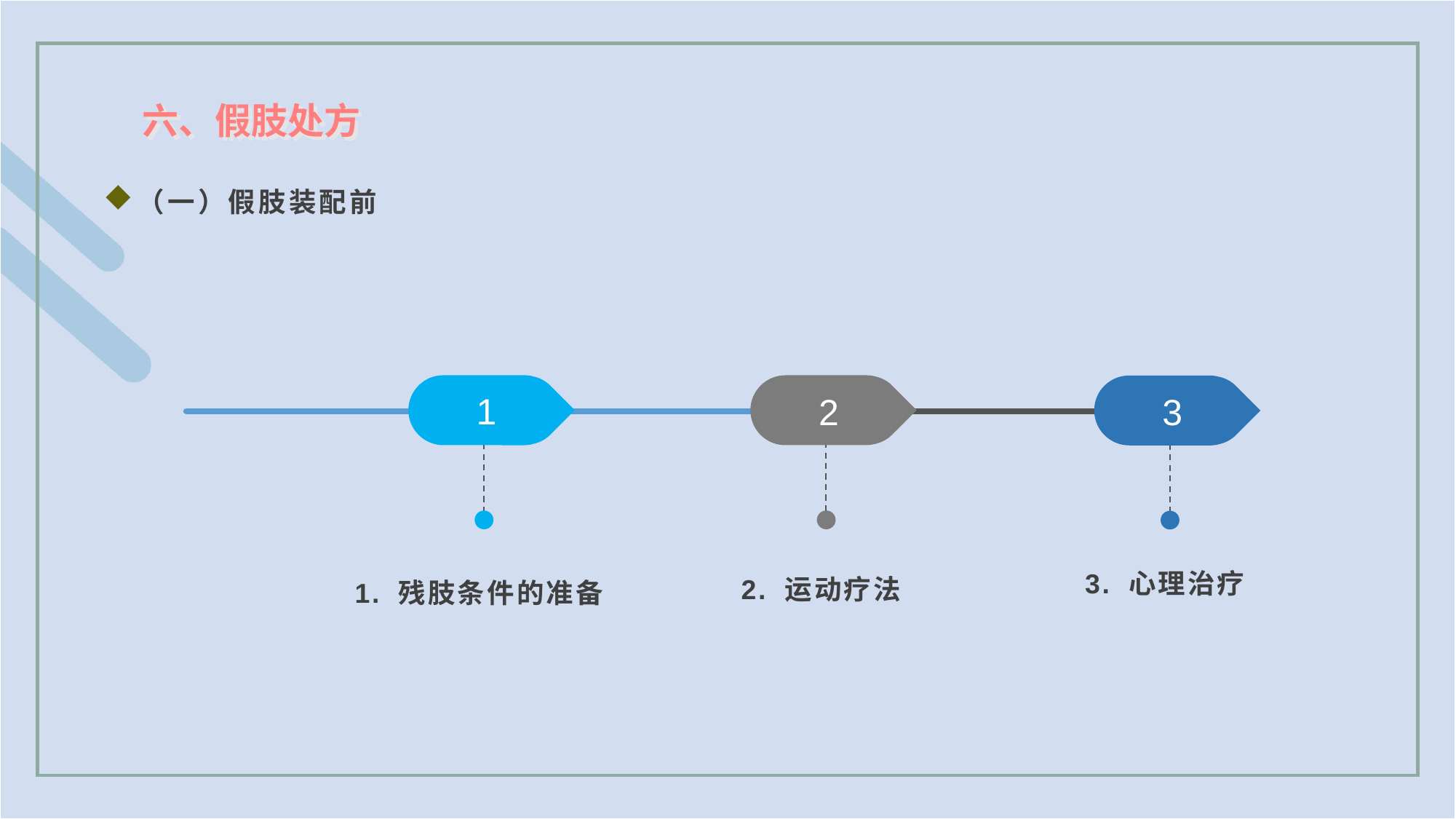

六、假肢处方
（一）假肢装配前

1
2
3

2. 运动疗法
3. 心理治疗
1. 残肢条件的准备